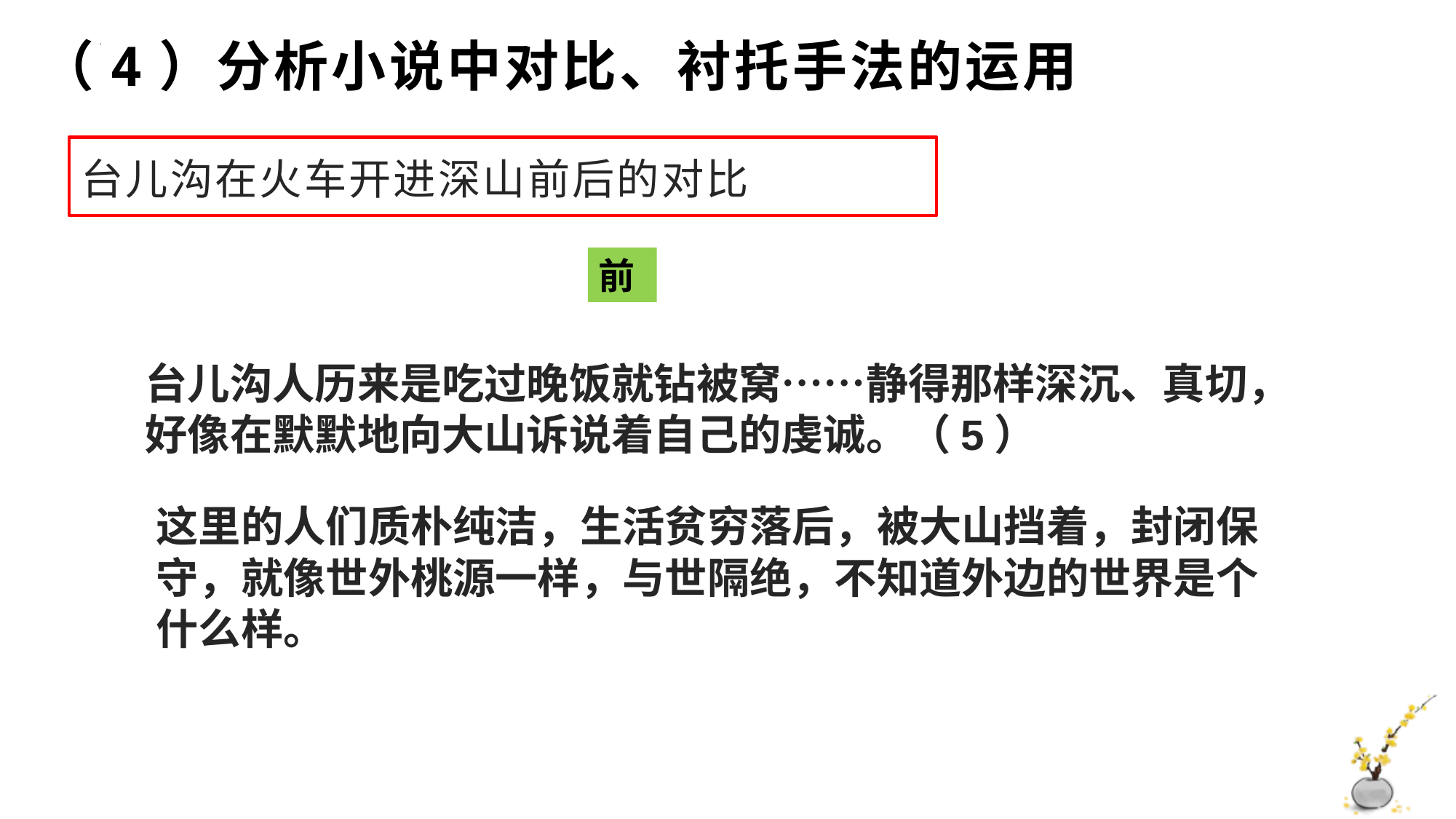

# （4）分析小说中对比、衬托手法的运用
台儿沟在火车开进深山前后的对比
前
台儿沟人历来是吃过晚饭就钻被窝……静得那样深沉、真切，好像在默默地向大山诉说着自己的虔诚。（5）
这里的人们质朴纯洁，生活贫穷落后，被大山挡着，封闭保守，就像世外桃源一样，与世隔绝，不知道外边的世界是个什么样。